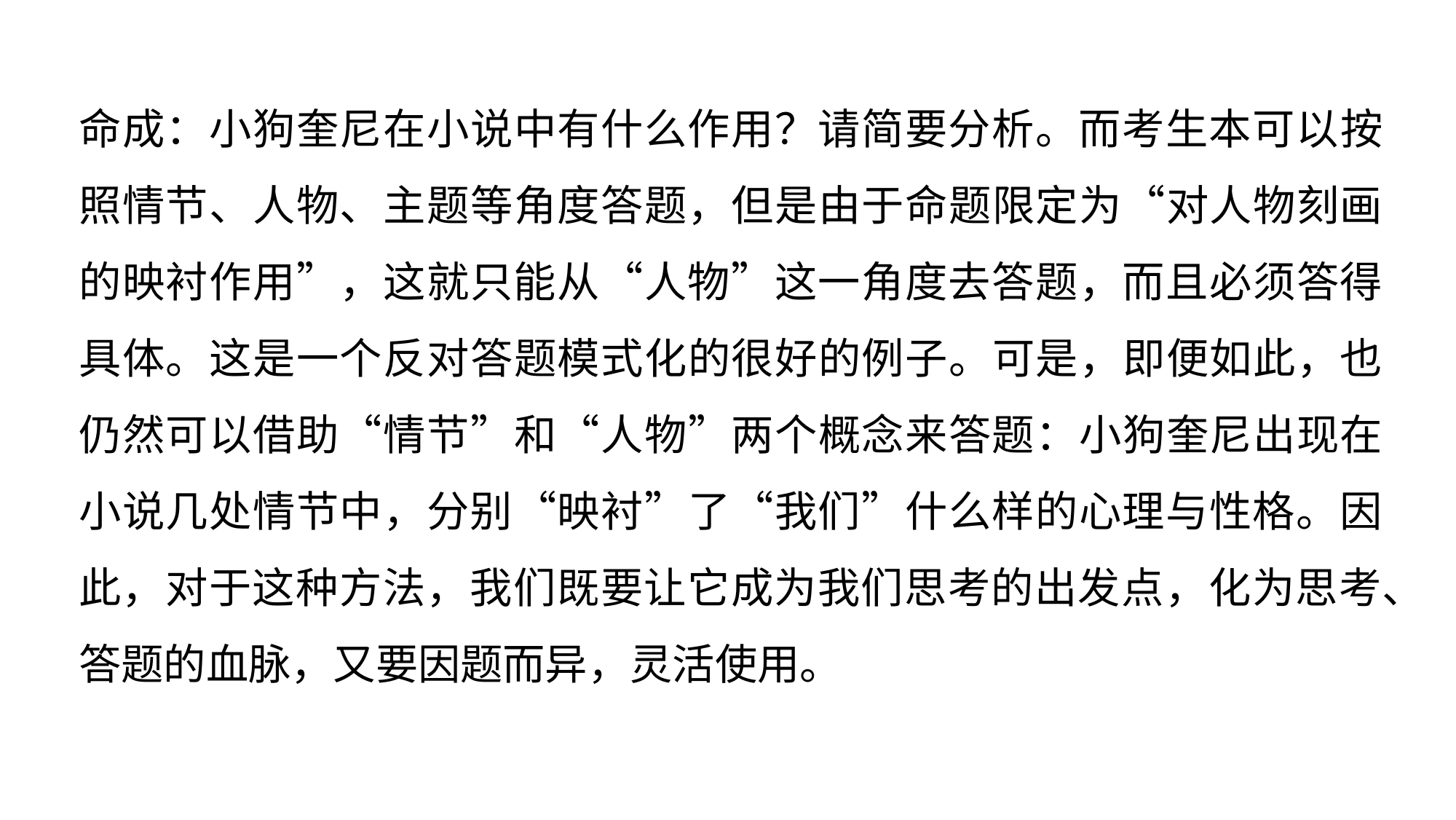

命成：小狗奎尼在小说中有什么作用？请简要分析。而考生本可以按照情节、人物、主题等角度答题，但是由于命题限定为“对人物刻画的映衬作用”，这就只能从“人物”这一角度去答题，而且必须答得具体。这是一个反对答题模式化的很好的例子。可是，即便如此，也仍然可以借助“情节”和“人物”两个概念来答题：小狗奎尼出现在小说几处情节中，分别“映衬”了“我们”什么样的心理与性格。因此，对于这种方法，我们既要让它成为我们思考的出发点，化为思考、答题的血脉，又要因题而异，灵活使用。